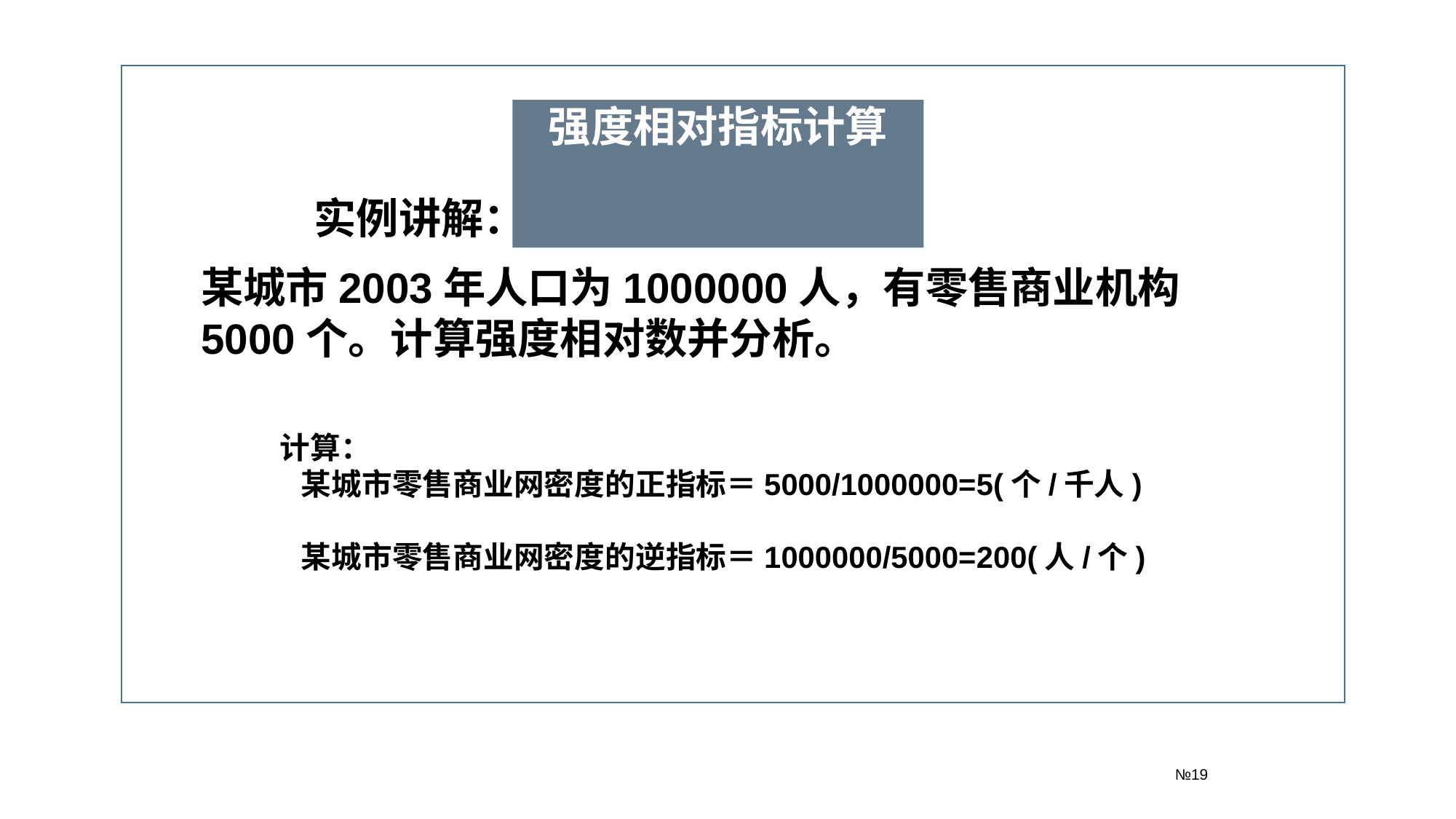

№19

强度相对指标计算
    实例讲解：
某城市2003年人口为1000000人，有零售商业机构5000个。计算强度相对数并分析。

计算：
  某城市零售商业网密度的正指标＝5000/1000000=5(个/千人)

  某城市零售商业网密度的逆指标＝1000000/5000=200(人/个)